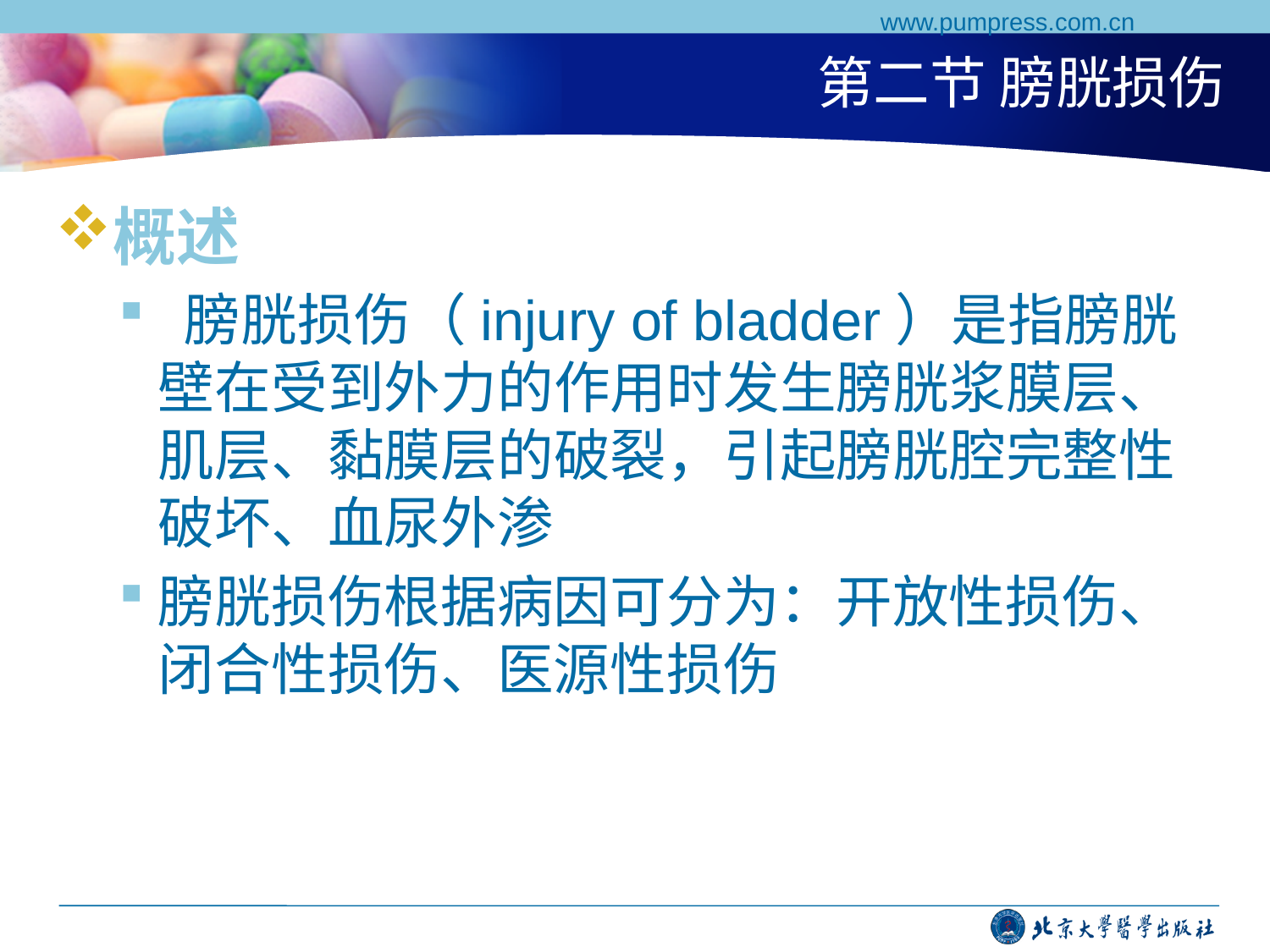

www.pumpress.com.cn
# 第二节 膀胱损伤
概述
 膀胱损伤（injury of bladder）是指膀胱壁在受到外力的作用时发生膀胱浆膜层、肌层、黏膜层的破裂，引起膀胱腔完整性破坏、血尿外渗
膀胱损伤根据病因可分为：开放性损伤、闭合性损伤、医源性损伤